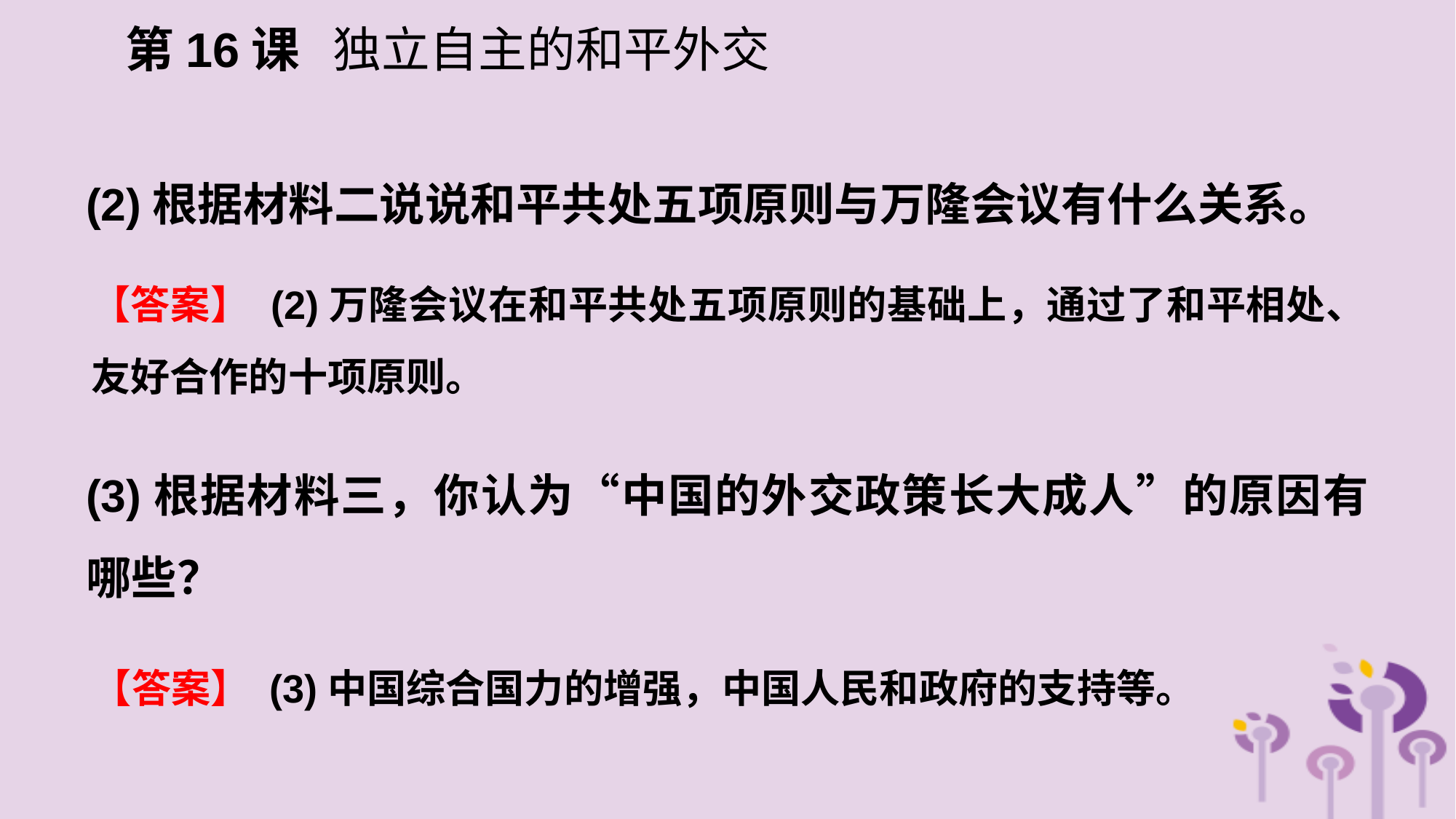

第16课   独立自主的和平外交
(2)根据材料二说说和平共处五项原则与万隆会议有什么关系。
【答案】 (2)万隆会议在和平共处五项原则的基础上，通过了和平相处、友好合作的十项原则。
(3)根据材料三，你认为“中国的外交政策长大成人”的原因有哪些？
【答案】 (3)中国综合国力的增强，中国人民和政府的支持等。